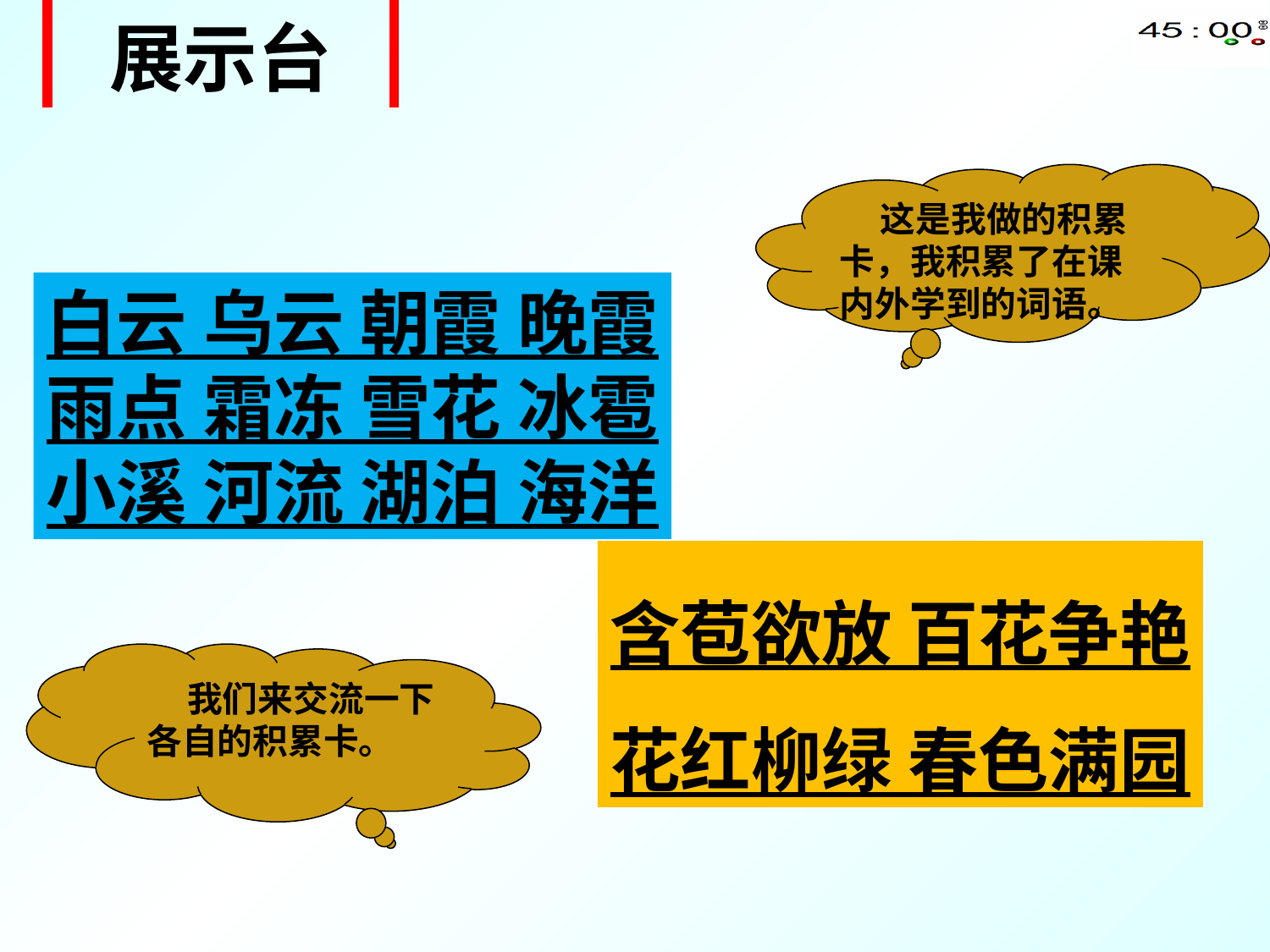

| 展示台 |
| --- |
    这是我做的积累卡，我积累了在课内外学到的词语。
白云 乌云 朝霞 晚霞
雨点 霜冻 雪花 冰雹
小溪 河流 湖泊 海洋
含苞欲放 百花争艳
花红柳绿 春色满园
    我们来交流一下各自的积累卡。